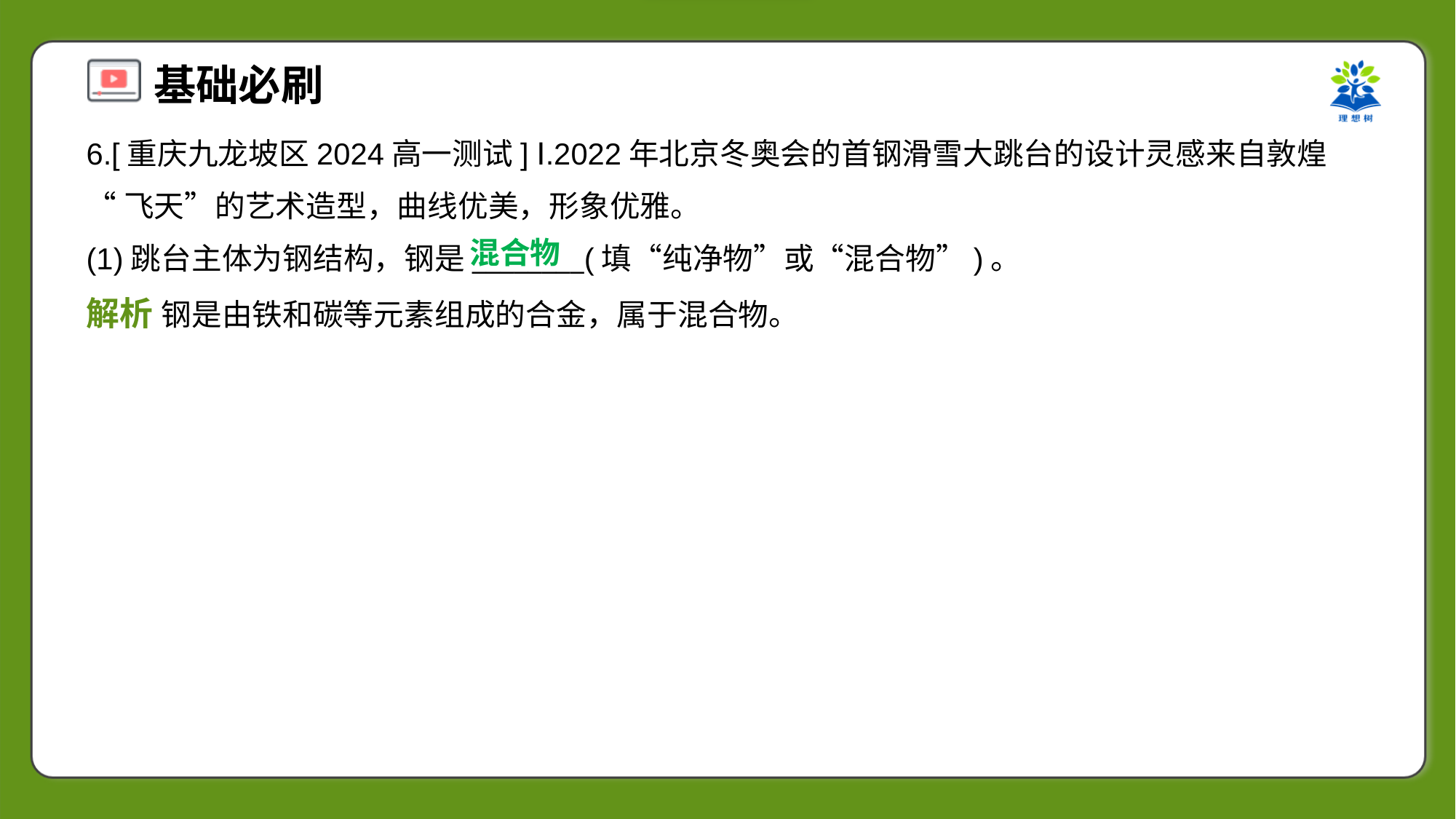

6.[重庆九龙坡区2024高一测试] Ⅰ.2022年北京冬奥会的首钢滑雪大跳台的设计灵感来自敦煌
“飞天”的艺术造型，曲线优美，形象优雅。
混合物
(1)跳台主体为钢结构，钢是________(填“纯净物”或“混合物”)。
解析 钢是由铁和碳等元素组成的合金，属于混合物。